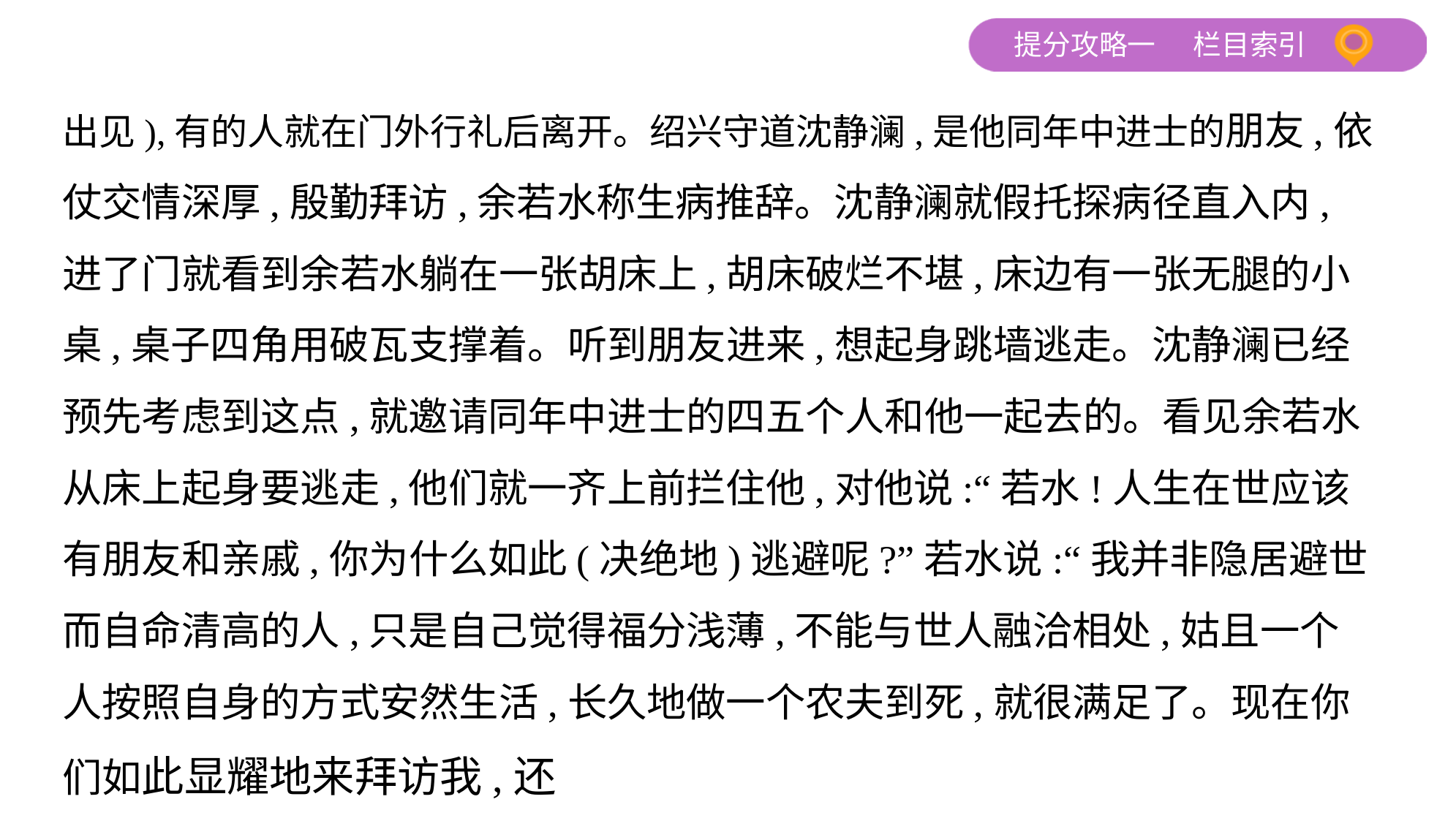

出见),有的人就在门外行礼后离开。绍兴守道沈静澜,是他同年中进士的朋友,依仗交情深厚,殷勤拜访,余若水称生病推辞。沈静澜就假托探病径直入内,进了门就看到余若水躺在一张胡床上,胡床破烂不堪,床边有一张无腿的小桌,桌子四角用破瓦支撑着。听到朋友进来,想起身跳墙逃走。沈静澜已经预先考虑到这点,就邀请同年中进士的四五个人和他一起去的。看见余若水从床上起身要逃走,他们就一齐上前拦住他,对他说:“若水!人生在世应该有朋友和亲戚,你为什么如此(决绝地)逃避呢?”若水说:“我并非隐居避世而自命清高的人,只是自己觉得福分浅薄,不能与世人融洽相处,姑且一个人按照自身的方式安然生活,长久地做一个农夫到死,就很满足了。现在你们如此显耀地来拜访我,还